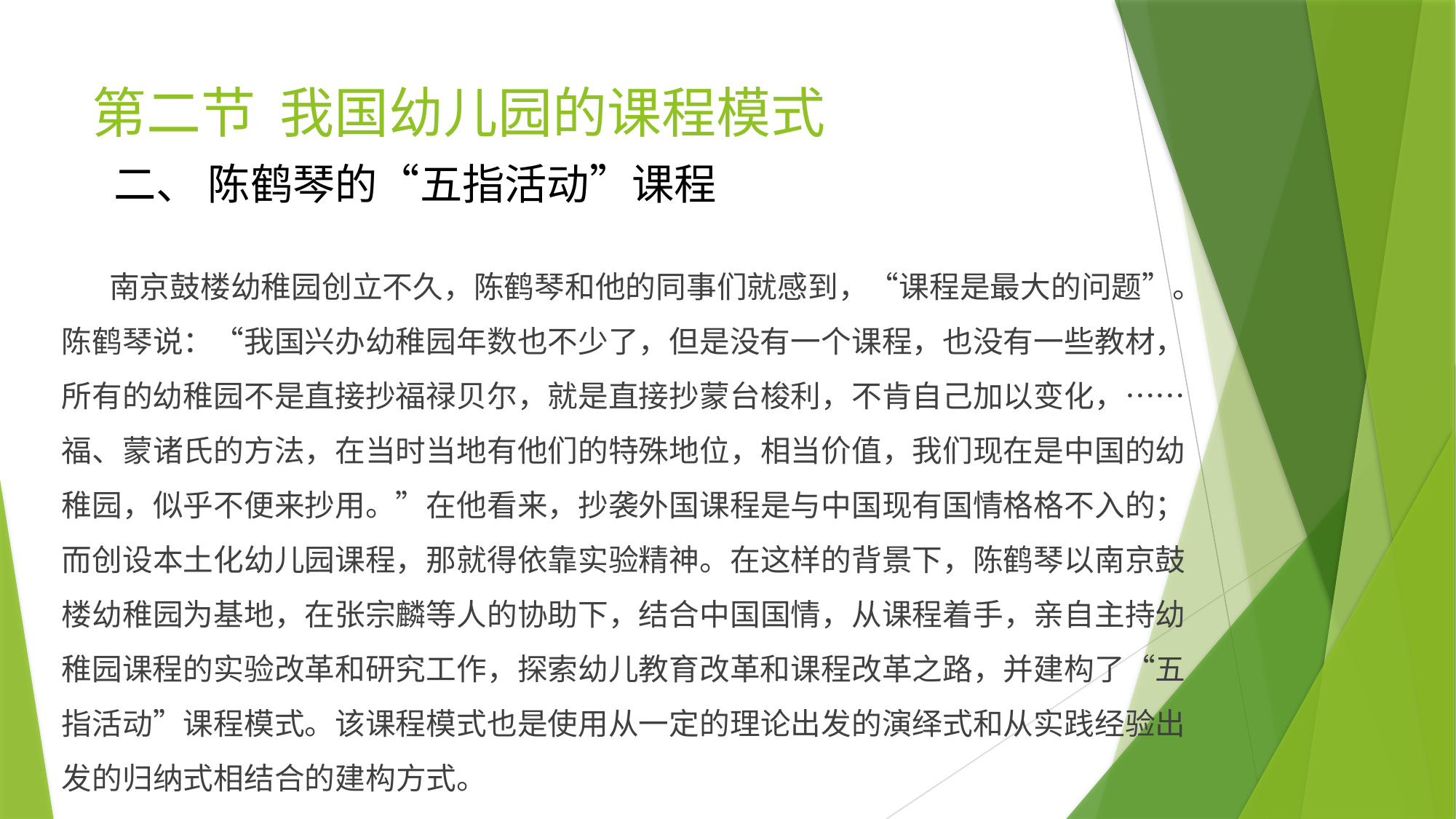

# 第二节  我国幼儿园的课程模式
二、 陈鹤琴的“五指活动”课程
      南京鼓楼幼稚园创立不久，陈鹤琴和他的同事们就感到，“课程是最大的问题”。陈鹤琴说：“我国兴办幼稚园年数也不少了，但是没有一个课程，也没有一些教材，所有的幼稚园不是直接抄福禄贝尔，就是直接抄蒙台梭利，不肯自己加以变化，……福、蒙诸氏的方法，在当时当地有他们的特殊地位，相当价值，我们现在是中国的幼稚园，似乎不便来抄用。”在他看来，抄袭外国课程是与中国现有国情格格不入的；而创设本土化幼儿园课程，那就得依靠实验精神。在这样的背景下，陈鹤琴以南京鼓楼幼稚园为基地，在张宗麟等人的协助下，结合中国国情，从课程着手，亲自主持幼稚园课程的实验改革和研究工作，探索幼儿教育改革和课程改革之路，并建构了“五指活动”课程模式。该课程模式也是使用从一定的理论出发的演绎式和从实践经验出发的归纳式相结合的建构方式。